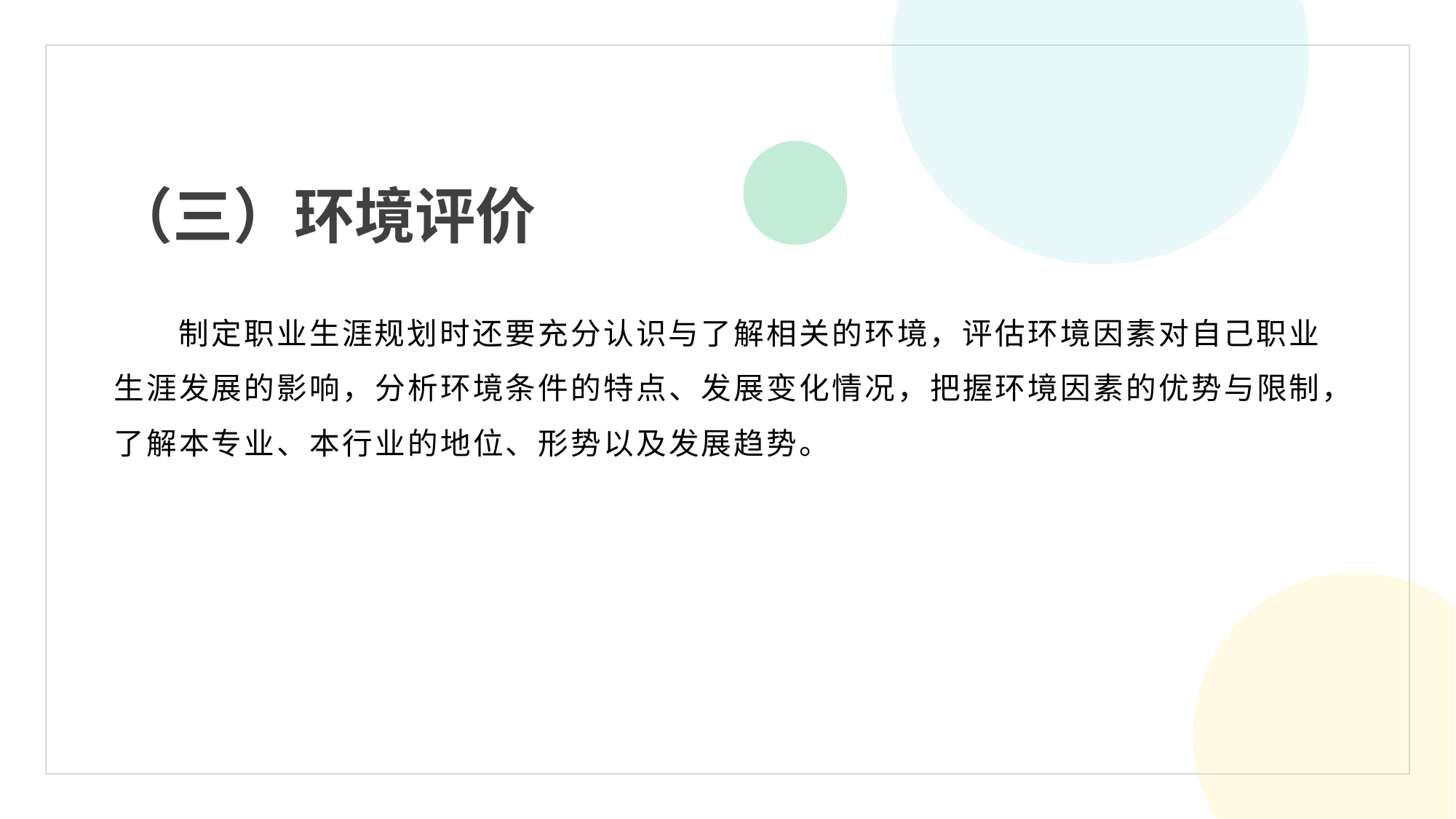

（三）环境评价
制定职业生涯规划时还要充分认识与了解相关的环境，评估环境因素对自己职业生涯发展的影响，分析环境条件的特点、发展变化情况，把握环境因素的优势与限制，了解本专业、本行业的地位、形势以及发展趋势。